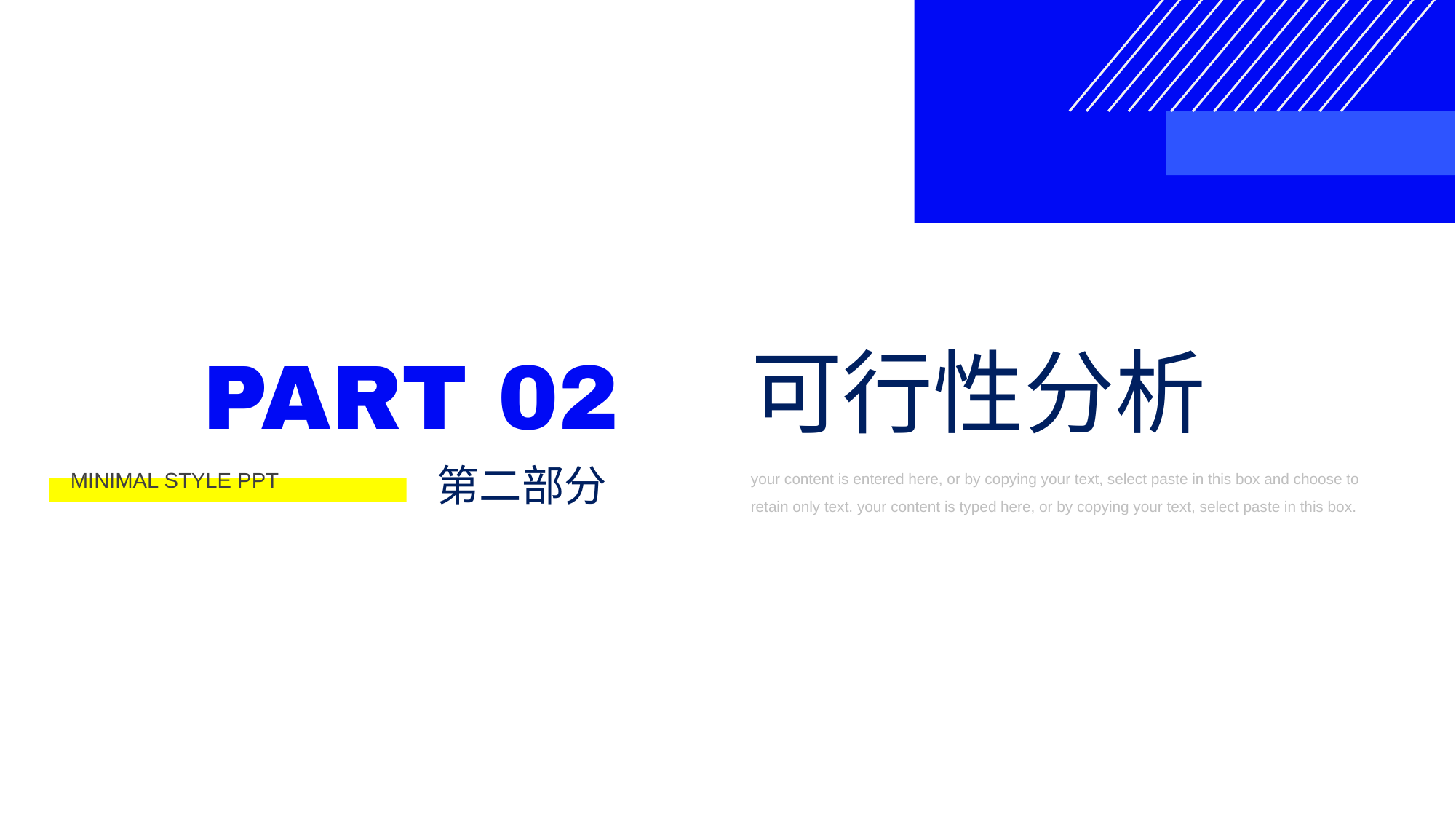

可行性分析
PART 02
第二部分
your content is entered here, or by copying your text, select paste in this box and choose to retain only text. your content is typed here, or by copying your text, select paste in this box.
MINIMAL STYLE PPT